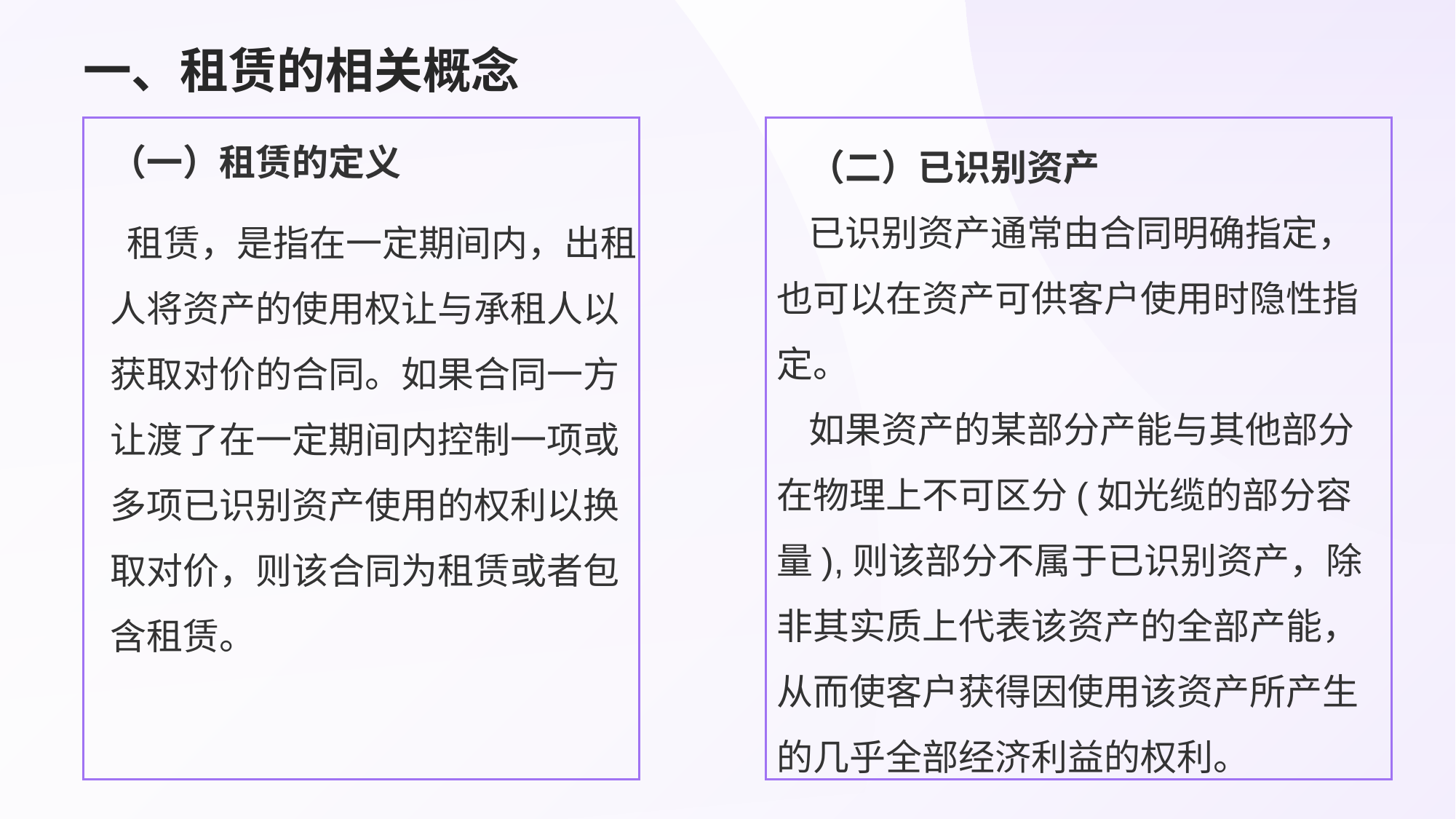

# 一、租赁的相关概念
（二）已识别资产
已识别资产通常由合同明确指定，也可以在资产可供客户使用时隐性指定。
如果资产的某部分产能与其他部分在物理上不可区分(如光缆的部分容量),则该部分不属于已识别资产，除非其实质上代表该资产的全部产能，从而使客户获得因使用该资产所产生的几乎全部经济利益的权利。
（一）租赁的定义
 租赁，是指在一定期间内，出租人将资产的使用权让与承租人以获取对价的合同。如果合同一方让渡了在一定期间内控制一项或多项已识别资产使用的权利以换取对价，则该合同为租赁或者包含租赁。